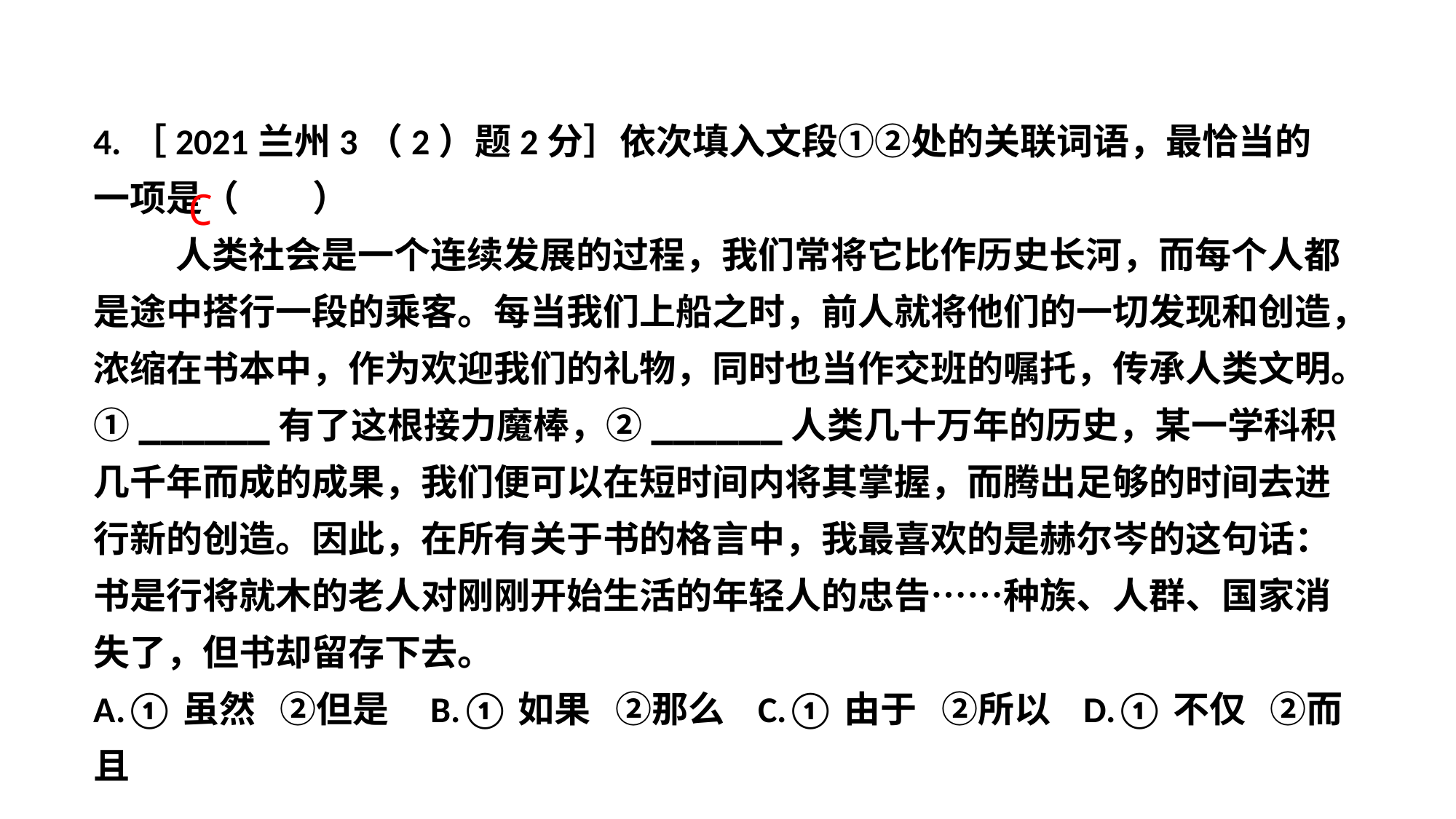

4.［2021兰州3（2）题2分］依次填入文段①②处的关联词语，最恰当的一项是（         ）
         人类社会是一个连续发展的过程，我们常将它比作历史长河，而每个人都是途中搭行一段的乘客。每当我们上船之时，前人就将他们的一切发现和创造，浓缩在书本中，作为欢迎我们的礼物，同时也当作交班的嘱托，传承人类文明。①______有了这根接力魔棒，②______人类几十万年的历史，某一学科积几千年而成的成果，我们便可以在短时间内将其掌握，而腾出足够的时间去进行新的创造。因此，在所有关于书的格言中，我最喜欢的是赫尔岑的这句话：书是行将就木的老人对刚刚开始生活的年轻人的忠告……种族、人群、国家消失了，但书却留存下去。
A.①虽然   ②但是    B.①如果   ②那么   C.①由于   ②所以   D.①不仅   ②而且
C